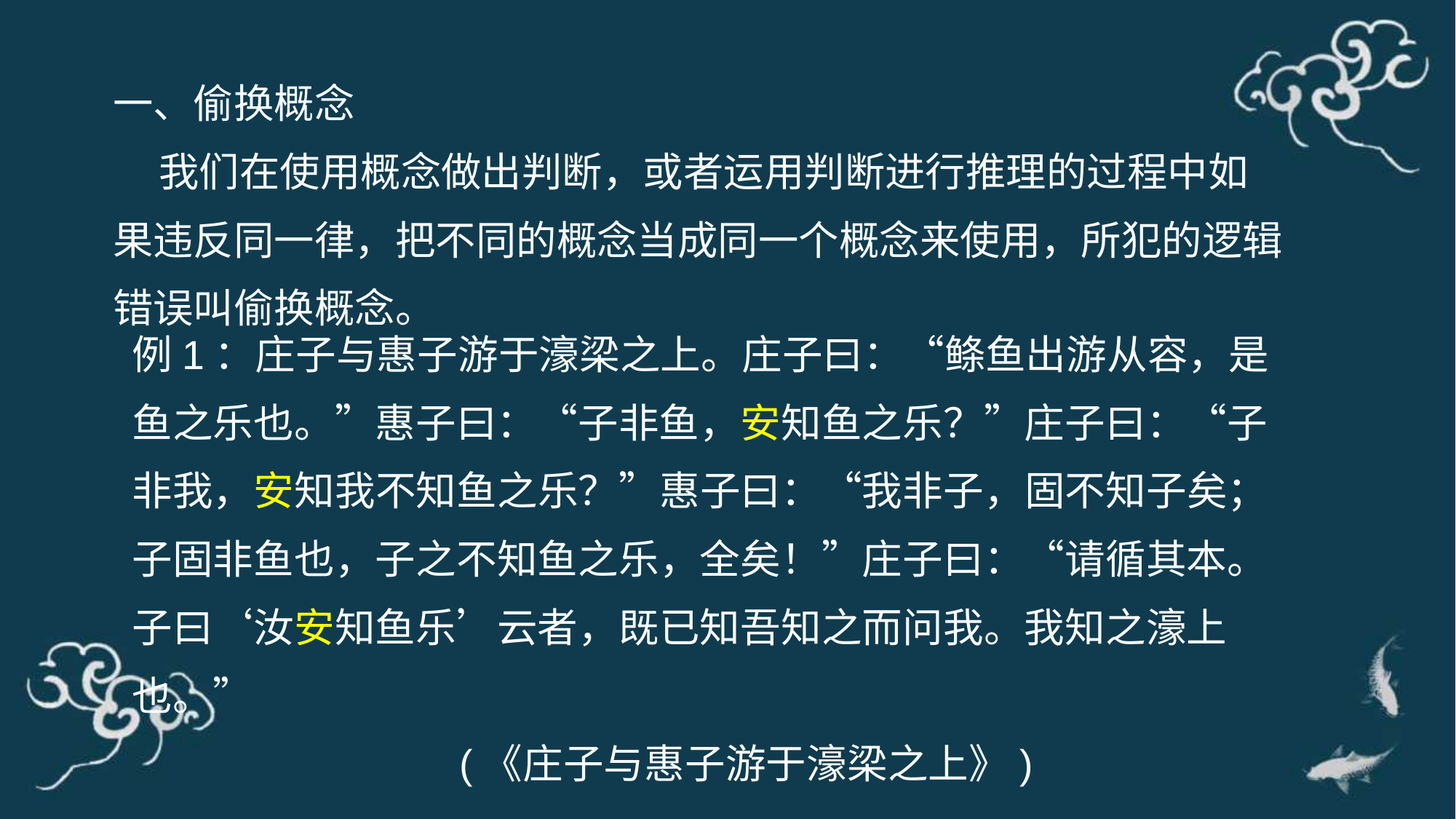

一、偷换概念
    我们在使用概念做出判断，或者运用判断进行推理的过程中如果违反同一律，把不同的概念当成同一个概念来使用，所犯的逻辑错误叫偷换概念。
例1：庄子与惠子游于濠梁之上。庄子曰：“鲦鱼出游从容，是鱼之乐也。”惠子曰：“子非鱼，安知鱼之乐？”庄子曰：“子非我，安知我不知鱼之乐？”惠子曰：“我非子，固不知子矣；子固非鱼也，子之不知鱼之乐，全矣！”庄子曰：“请循其本。子曰‘汝安知鱼乐’云者，既已知吾知之而问我。我知之濠上也。”
                             (《庄子与惠子游于濠梁之上》)